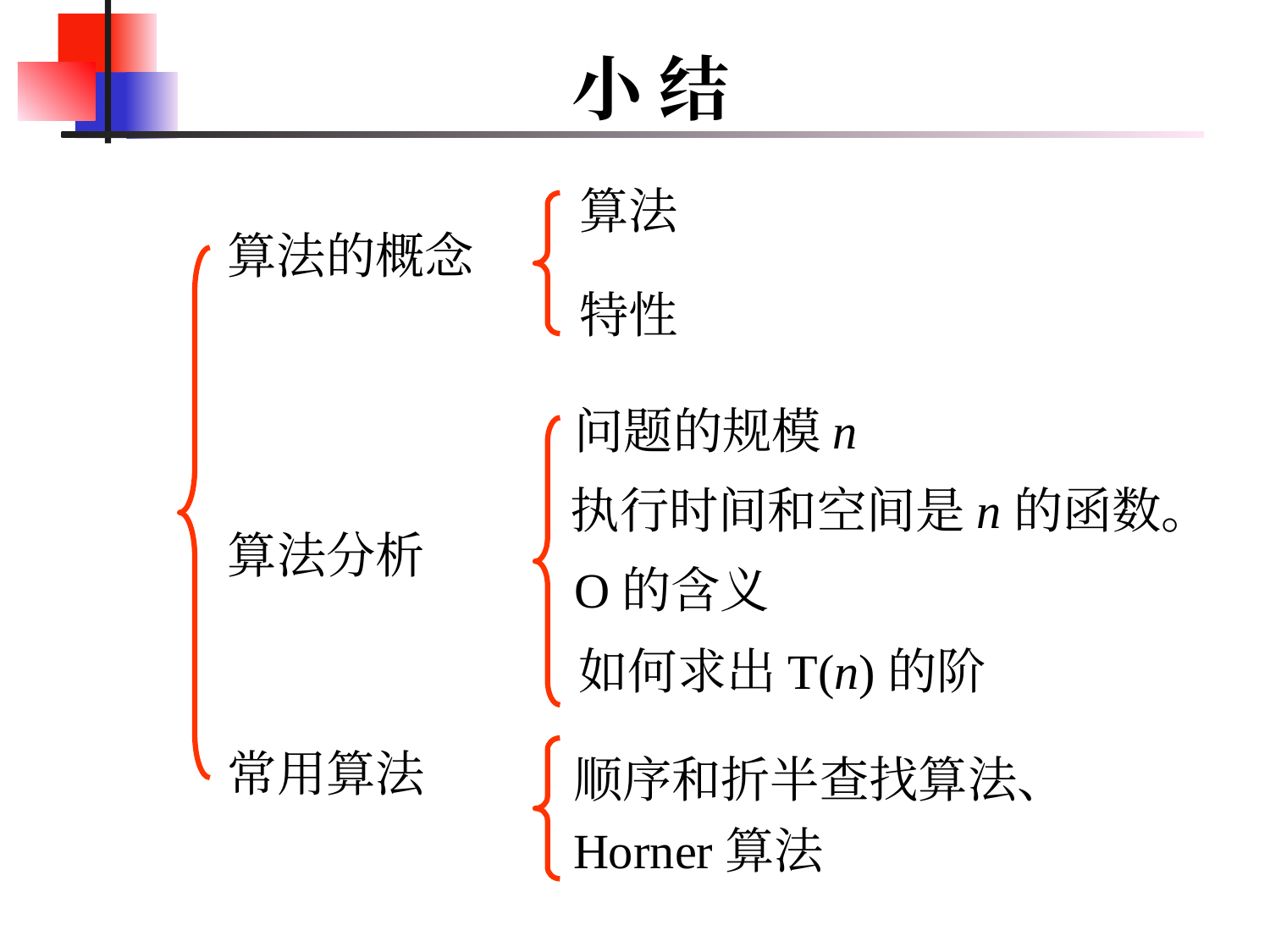

小 结
算法

算法的概念

特性
问题的规模n

执行时间和空间是n的函数。
算法分析
O的含义
如何求出T(n)的阶
顺序和折半查找算法、
Horner算法
常用算法